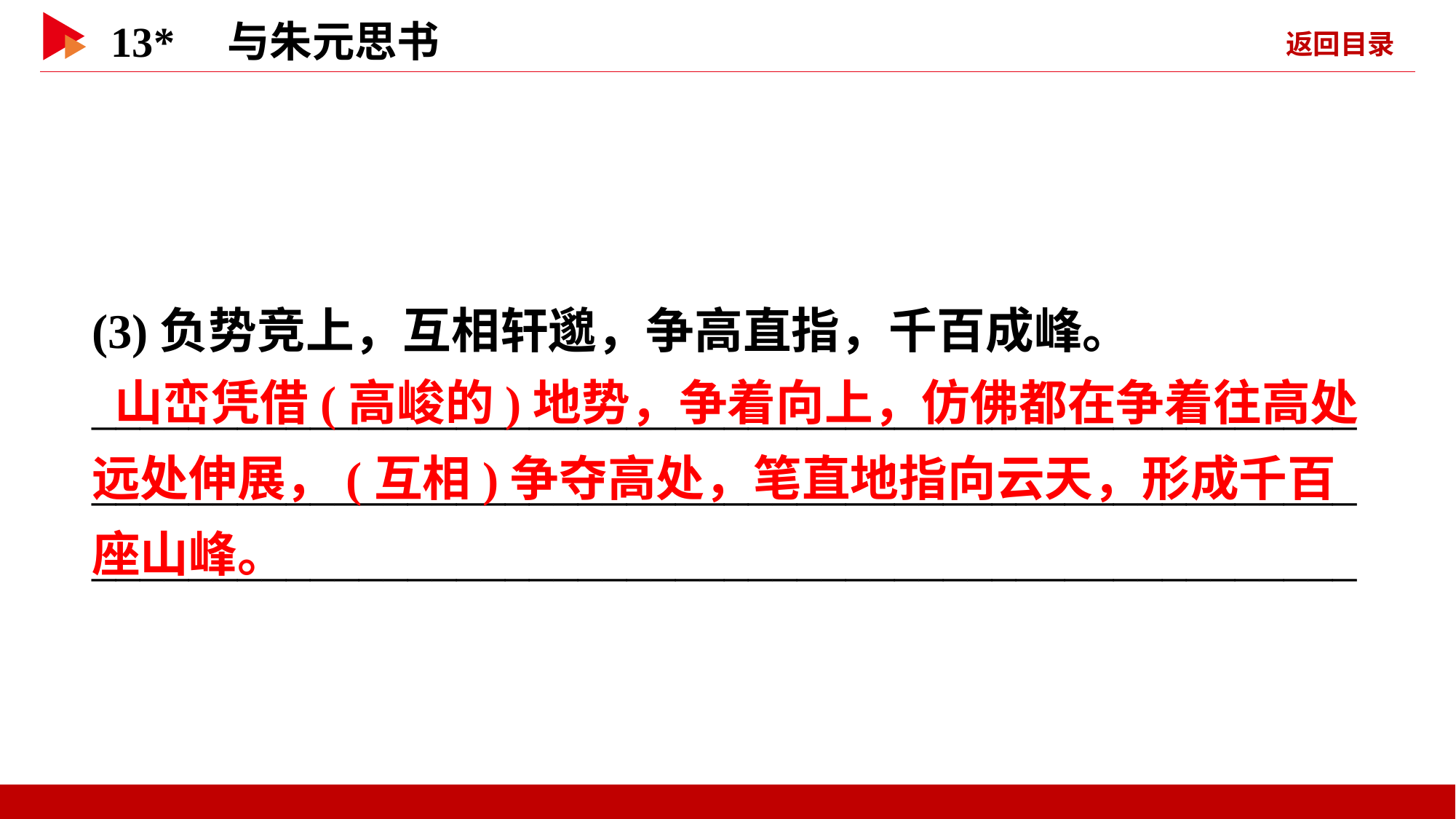

(3)负势竞上，互相轩邈，争高直指，千百成峰。
____________________________________________________________________________________________________________________________________________________________
 山峦凭借(高峻的)地势，争着向上，仿佛都在争着往高处远处伸展，(互相)争夺高处，笔直地指向云天，形成千百座山峰。